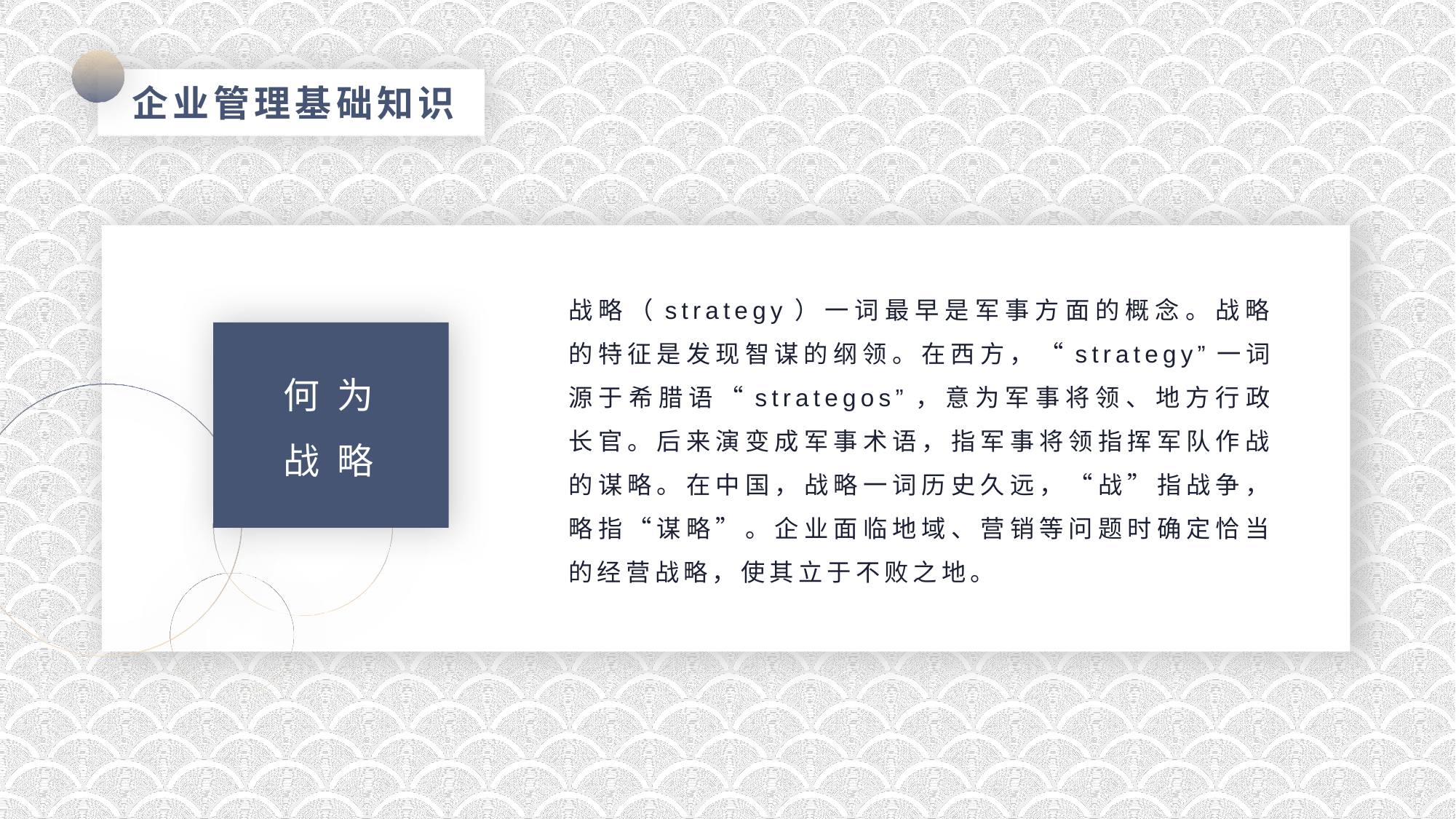

战略（strategy）一词最早是军事方面的概念。战略的特征是发现智谋的纲领。在西方，“strategy”一词源于希腊语“strategos”，意为军事将领、地方行政长官。后来演变成军事术语，指军事将领指挥军队作战的谋略。在中国，战略一词历史久远，“战”指战争，略指“谋略”。企业面临地域、营销等问题时确定恰当的经营战略，使其立于不败之地。

何 为战 略